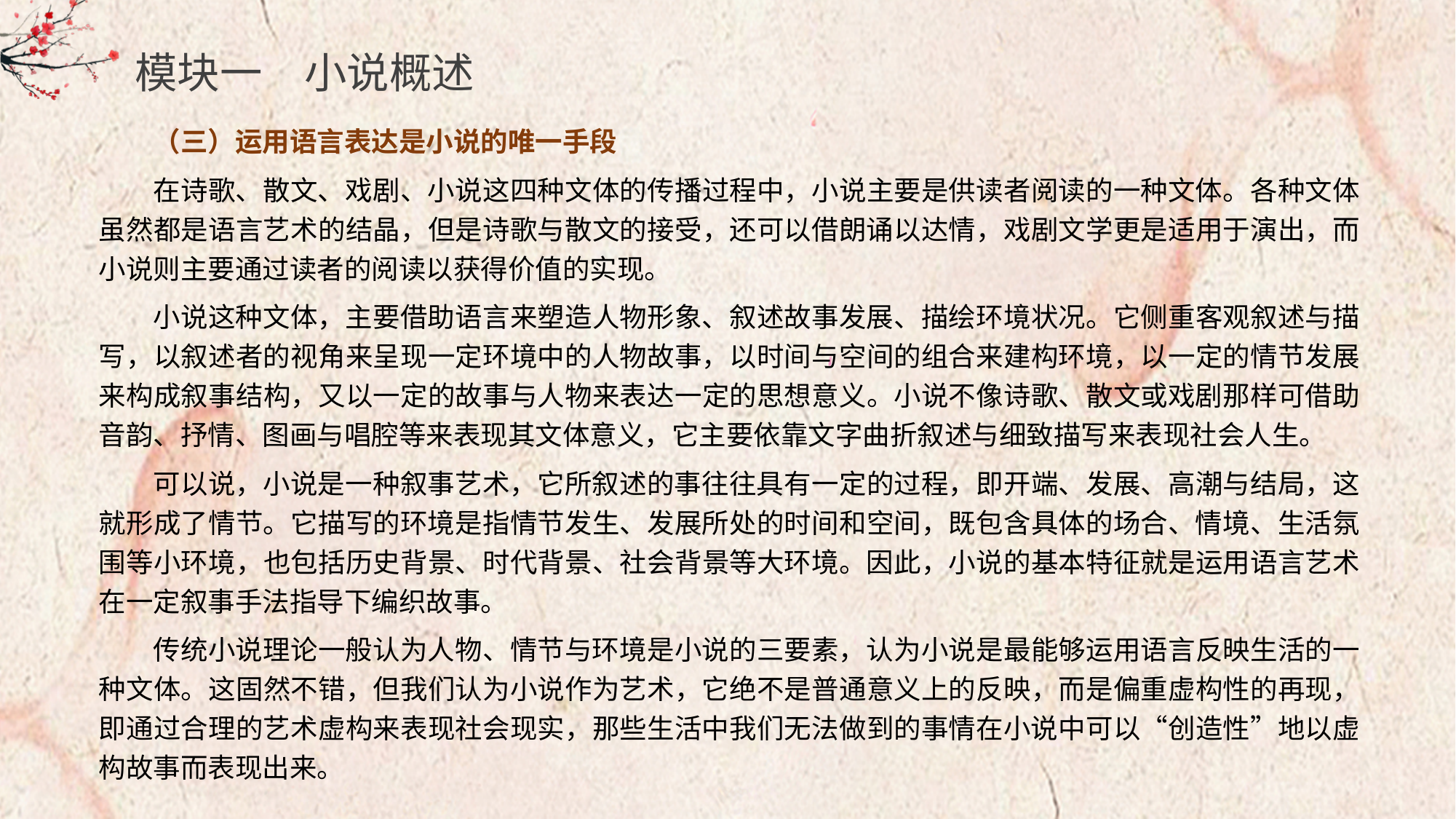

模块一　小说概述
（三）运用语言表达是小说的唯一手段
在诗歌、散文、戏剧、小说这四种文体的传播过程中，小说主要是供读者阅读的一种文体。各种文体虽然都是语言艺术的结晶，但是诗歌与散文的接受，还可以借朗诵以达情，戏剧文学更是适用于演出，而小说则主要通过读者的阅读以获得价值的实现。
小说这种文体，主要借助语言来塑造人物形象、叙述故事发展、描绘环境状况。它侧重客观叙述与描写，以叙述者的视角来呈现一定环境中的人物故事，以时间与空间的组合来建构环境，以一定的情节发展来构成叙事结构，又以一定的故事与人物来表达一定的思想意义。小说不像诗歌、散文或戏剧那样可借助音韵、抒情、图画与唱腔等来表现其文体意义，它主要依靠文字曲折叙述与细致描写来表现社会人生。
可以说，小说是一种叙事艺术，它所叙述的事往往具有一定的过程，即开端、发展、高潮与结局，这就形成了情节。它描写的环境是指情节发生、发展所处的时间和空间，既包含具体的场合、情境、生活氛围等小环境，也包括历史背景、时代背景、社会背景等大环境。因此，小说的基本特征就是运用语言艺术在一定叙事手法指导下编织故事。
传统小说理论一般认为人物、情节与环境是小说的三要素，认为小说是最能够运用语言反映生活的一种文体。这固然不错，但我们认为小说作为艺术，它绝不是普通意义上的反映，而是偏重虚构性的再现，即通过合理的艺术虚构来表现社会现实，那些生活中我们无法做到的事情在小说中可以“创造性”地以虚构故事而表现出来。